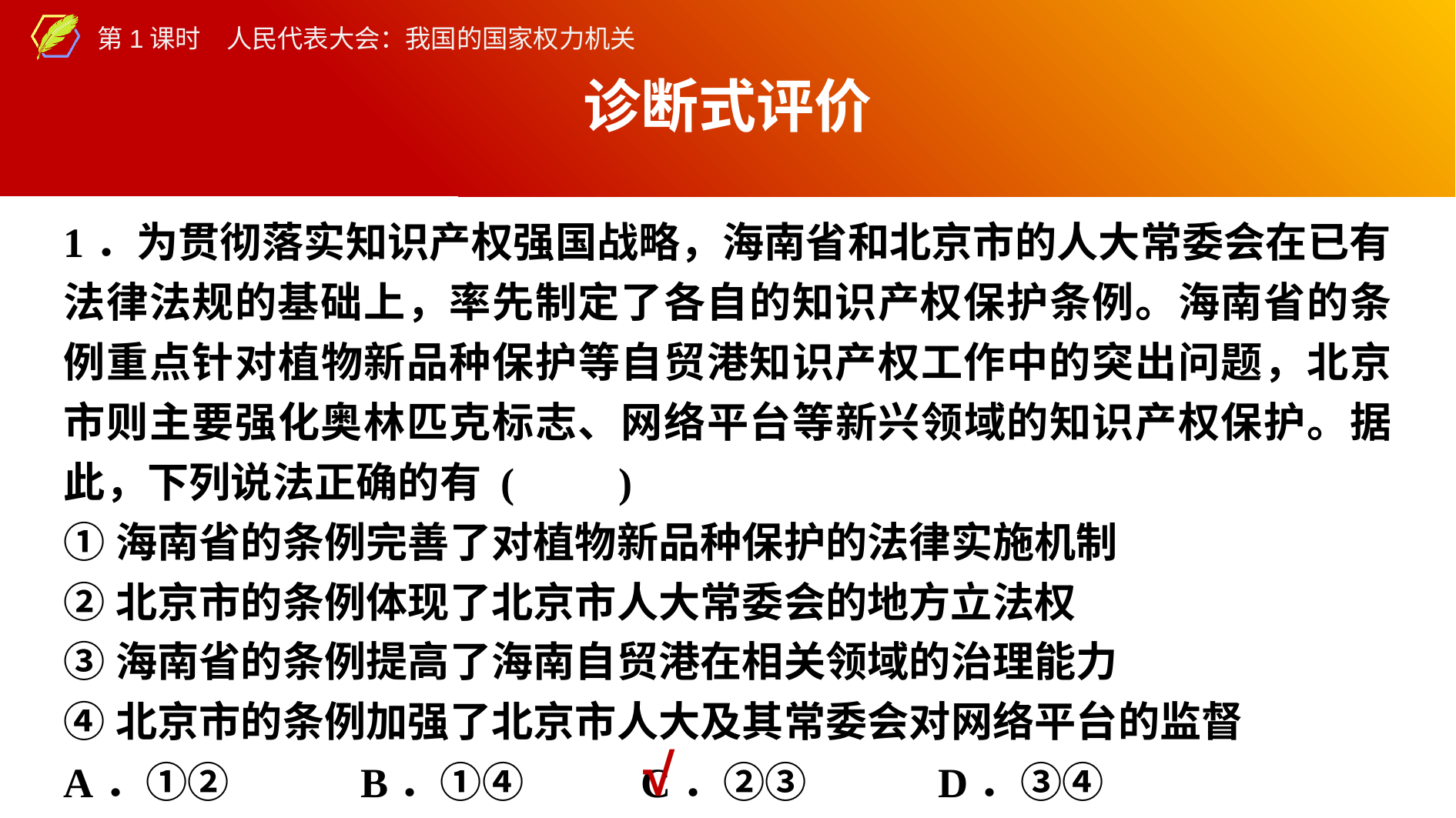

诊断式评价
1．为贯彻落实知识产权强国战略，海南省和北京市的人大常委会在已有法律法规的基础上，率先制定了各自的知识产权保护条例。海南省的条例重点针对植物新品种保护等自贸港知识产权工作中的突出问题，北京市则主要强化奥林匹克标志、网络平台等新兴领域的知识产权保护。据此，下列说法正确的有 (　　)
①海南省的条例完善了对植物新品种保护的法律实施机制
②北京市的条例体现了北京市人大常委会的地方立法权
③海南省的条例提高了海南自贸港在相关领域的治理能力
④北京市的条例加强了北京市人大及其常委会对网络平台的监督
A．①②　　    B．①④		C．②③　　    D．③④
√